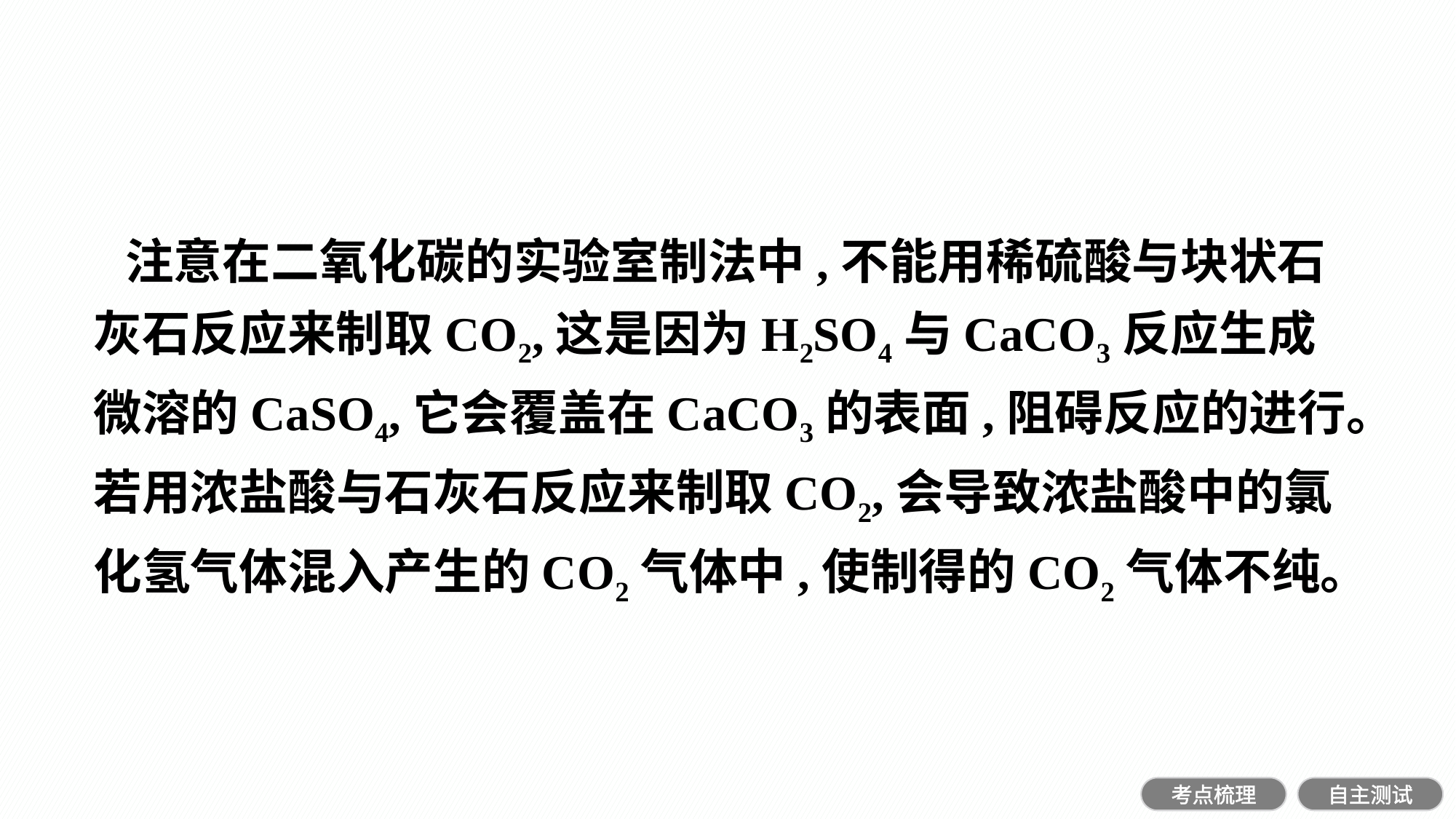

注意在二氧化碳的实验室制法中,不能用稀硫酸与块状石灰石反应来制取CO2,这是因为H2SO4与CaCO3反应生成微溶的CaSO4,它会覆盖在CaCO3的表面,阻碍反应的进行。若用浓盐酸与石灰石反应来制取CO2,会导致浓盐酸中的氯化氢气体混入产生的CO2气体中,使制得的CO2气体不纯。